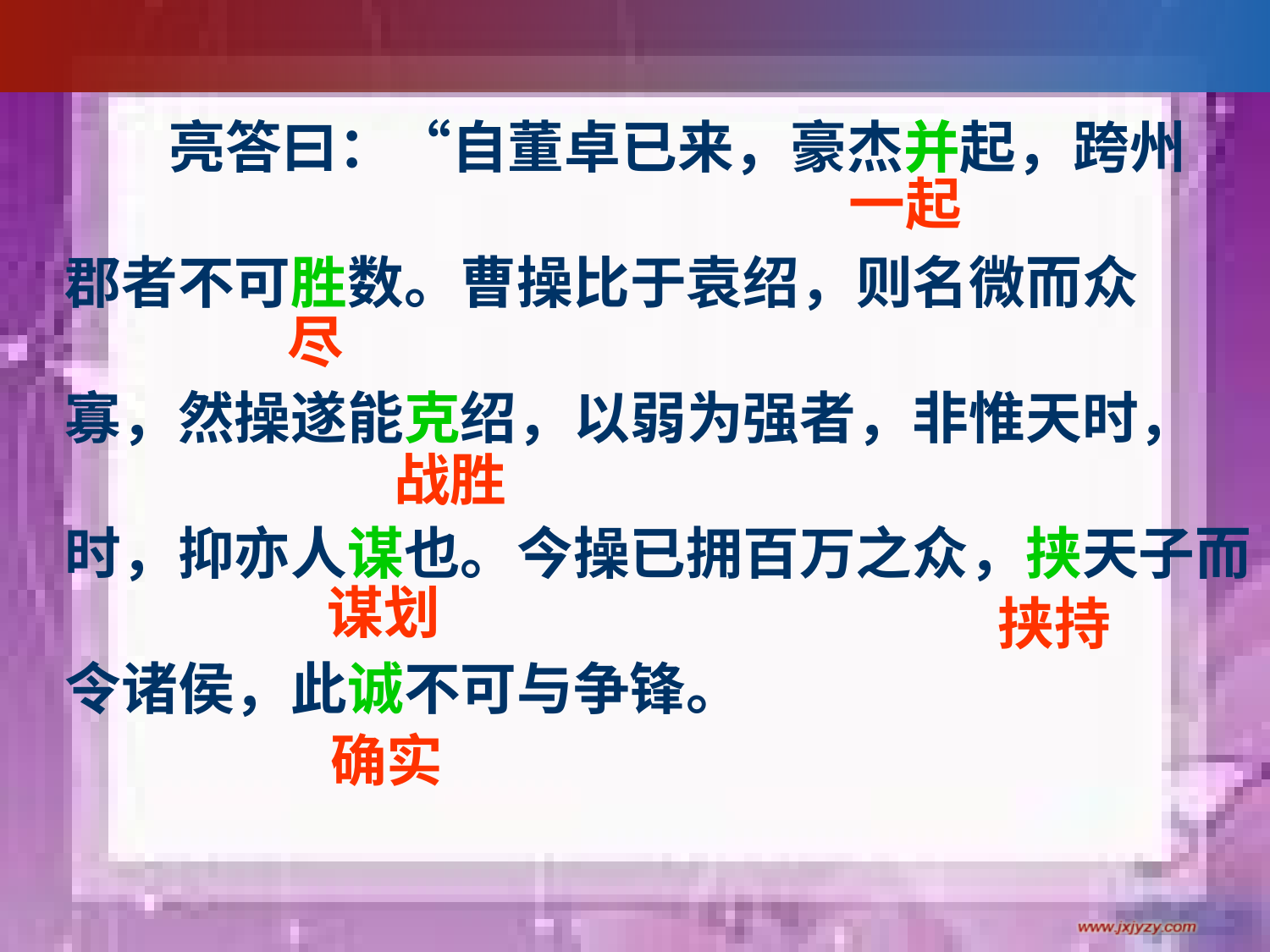

亮答曰：“自董卓已来，豪杰并起，跨州

郡者不可胜数。曹操比于袁绍，则名微而众

寡，然操遂能克绍，以弱为强者，非惟天时，

时，抑亦人谋也。今操已拥百万之众，挟天子而

令诸侯，此诚不可与争锋。
一起
尽
战胜
谋划
挟持
确实